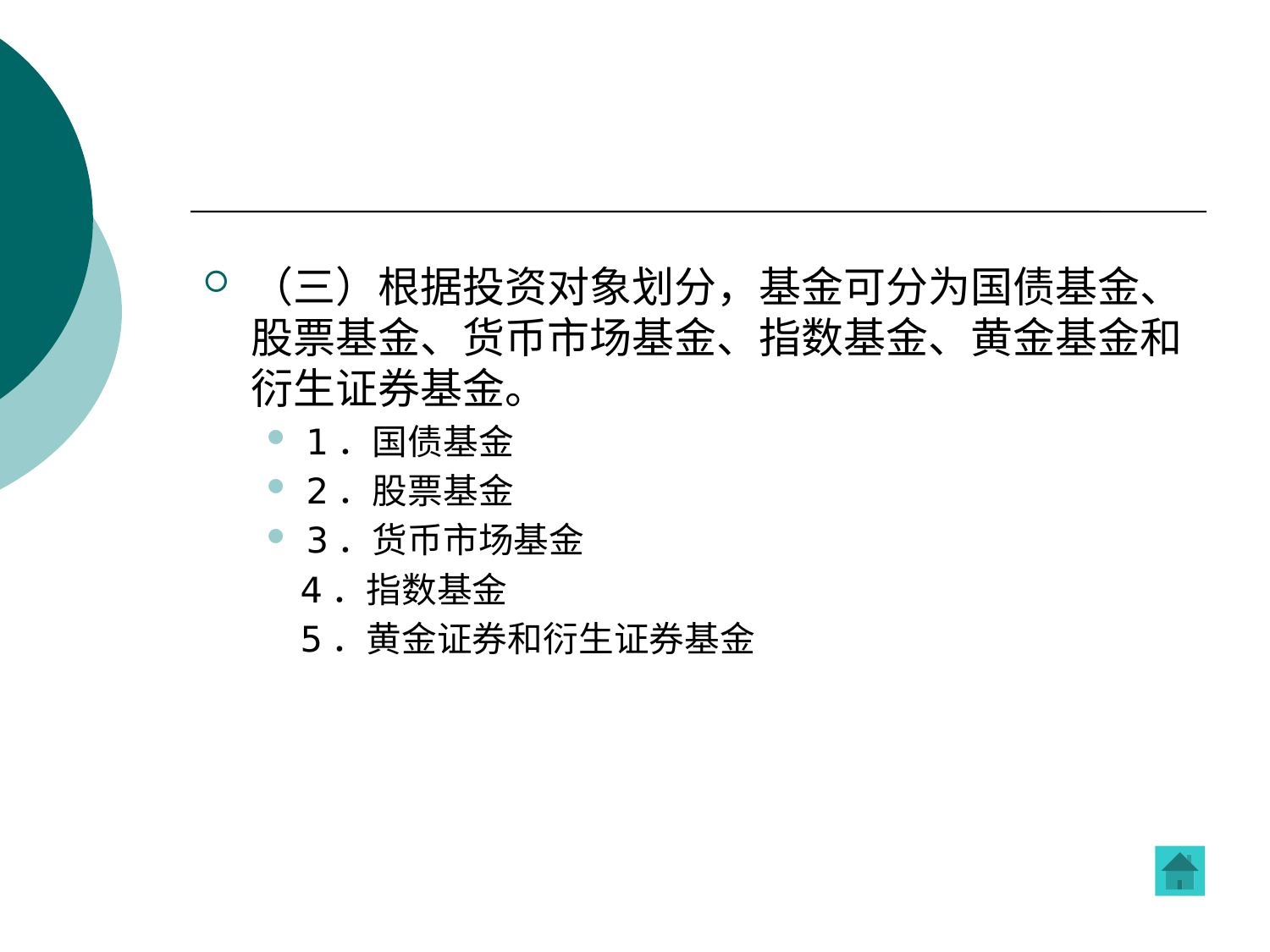

#
（三）根据投资对象划分，基金可分为国债基金、股票基金、货币市场基金、指数基金、黄金基金和衍生证券基金。
1．国债基金
2．股票基金
3．货币市场基金
   4．指数基金
   5．黄金证券和衍生证券基金